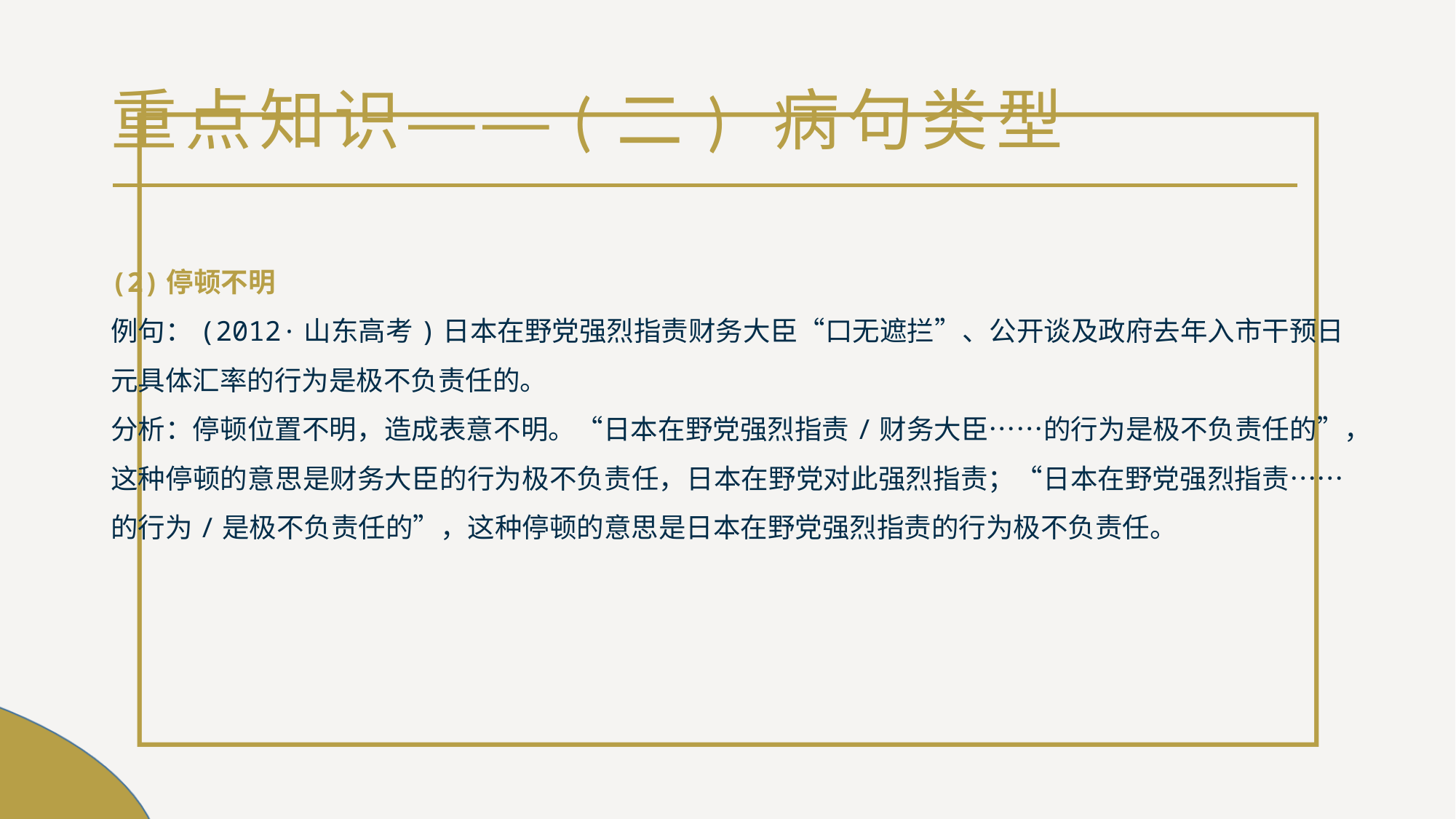

# 重点知识——(二) 病句类型
(2)停顿不明
例句：(2012·山东高考)日本在野党强烈指责财务大臣“口无遮拦”、公开谈及政府去年入市干预日元具体汇率的行为是极不负责任的。
分析：停顿位置不明，造成表意不明。“日本在野党强烈指责/财务大臣……的行为是极不负责任的”，这种停顿的意思是财务大臣的行为极不负责任，日本在野党对此强烈指责；“日本在野党强烈指责……的行为/是极不负责任的”，这种停顿的意思是日本在野党强烈指责的行为极不负责任。